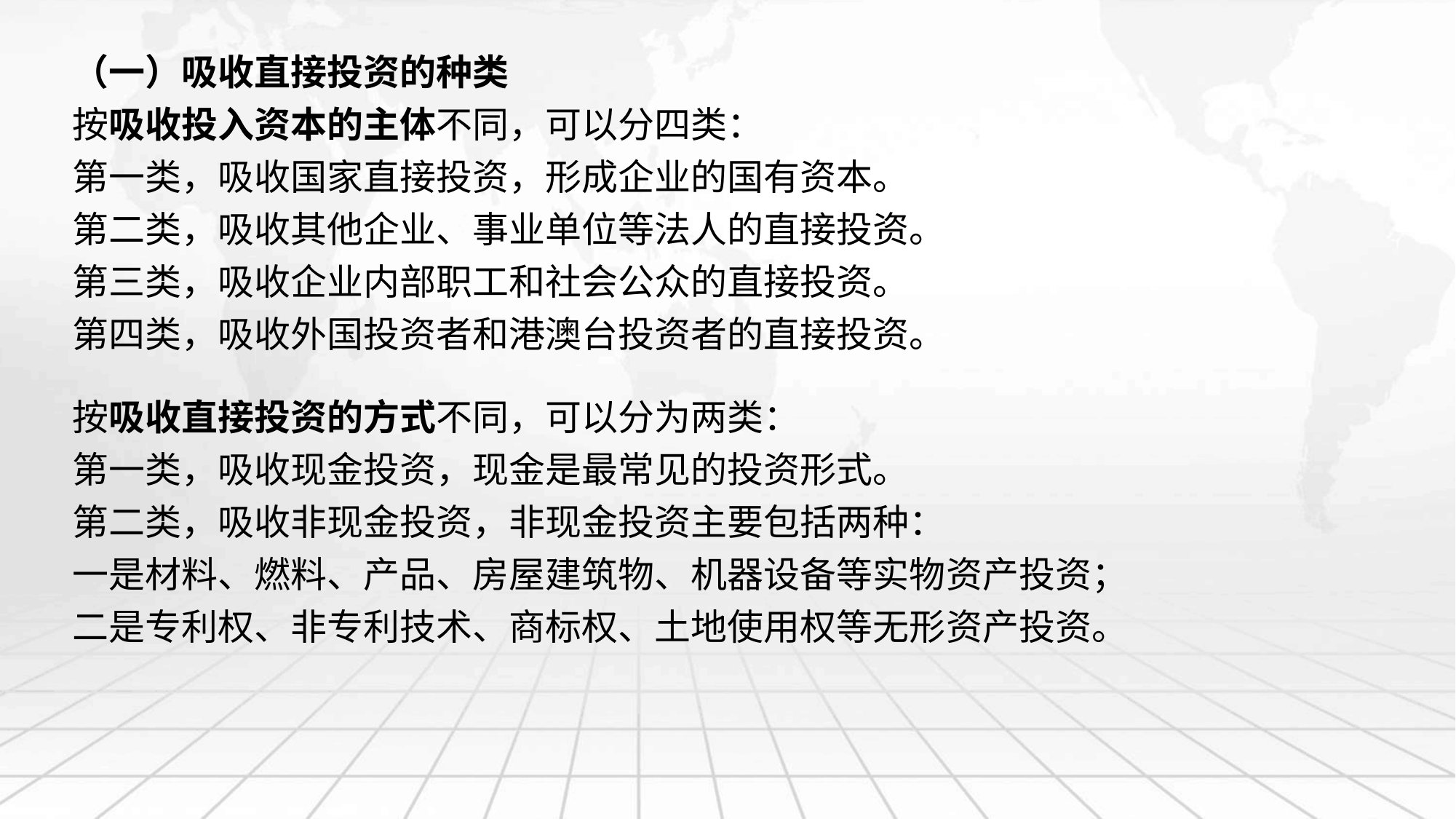

（一）吸收直接投资的种类
按吸收投入资本的主体不同，可以分四类：
第一类，吸收国家直接投资，形成企业的国有资本。
第二类，吸收其他企业、事业单位等法人的直接投资。
第三类，吸收企业内部职工和社会公众的直接投资。
第四类，吸收外国投资者和港澳台投资者的直接投资。
按吸收直接投资的方式不同，可以分为两类：
第一类，吸收现金投资，现金是最常见的投资形式。
第二类，吸收非现金投资，非现金投资主要包括两种：
一是材料、燃料、产品、房屋建筑物、机器设备等实物资产投资；
二是专利权、非专利技术、商标权、土地使用权等无形资产投资。